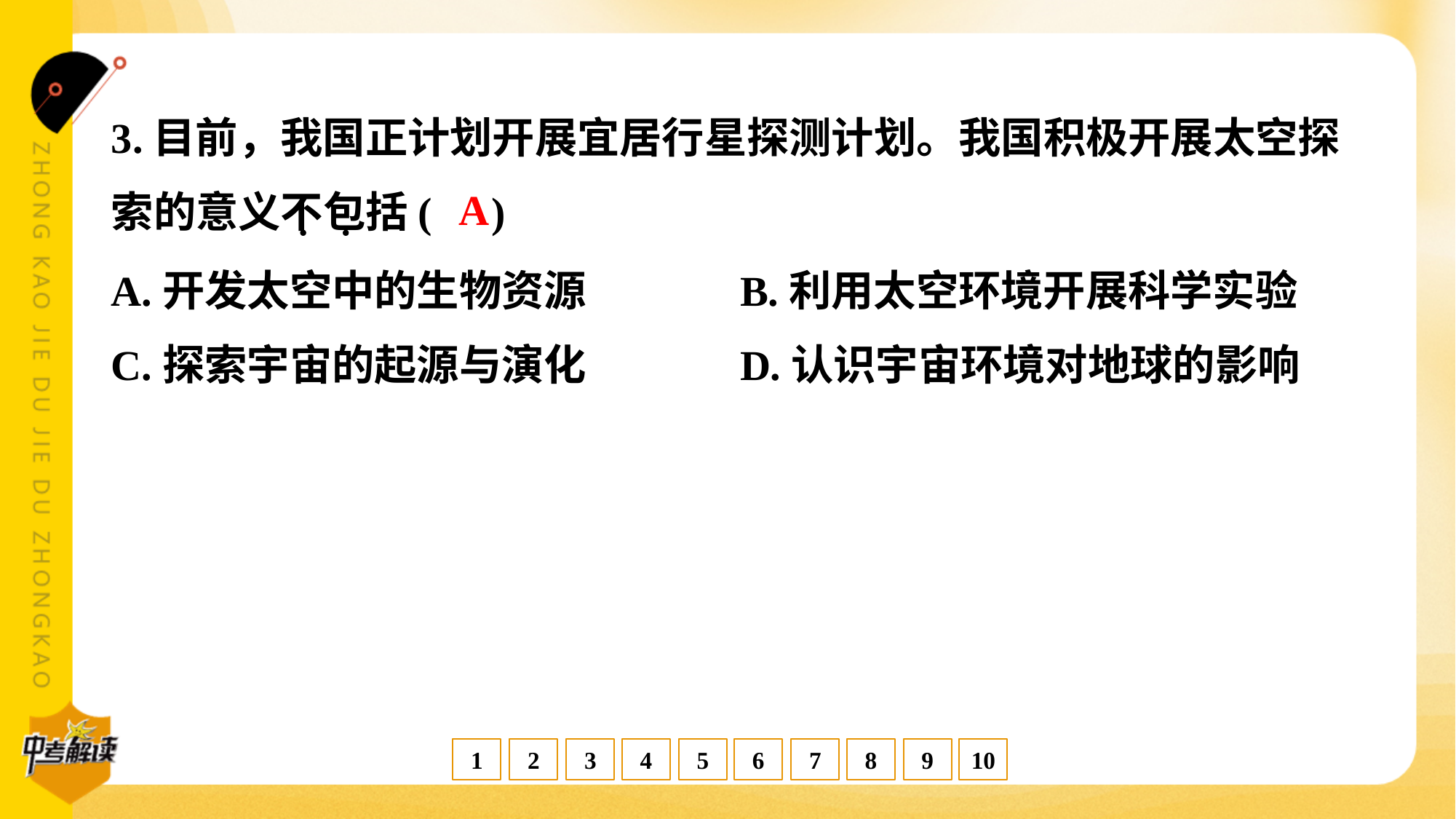

3.目前，我国正计划开展宜居行星探测计划。我国积极开展太空探
索的意义不包括(     )
A

A.开发太空中的生物资源	B.利用太空环境开展科学实验
C.探索宇宙的起源与演化	D.认识宇宙环境对地球的影响